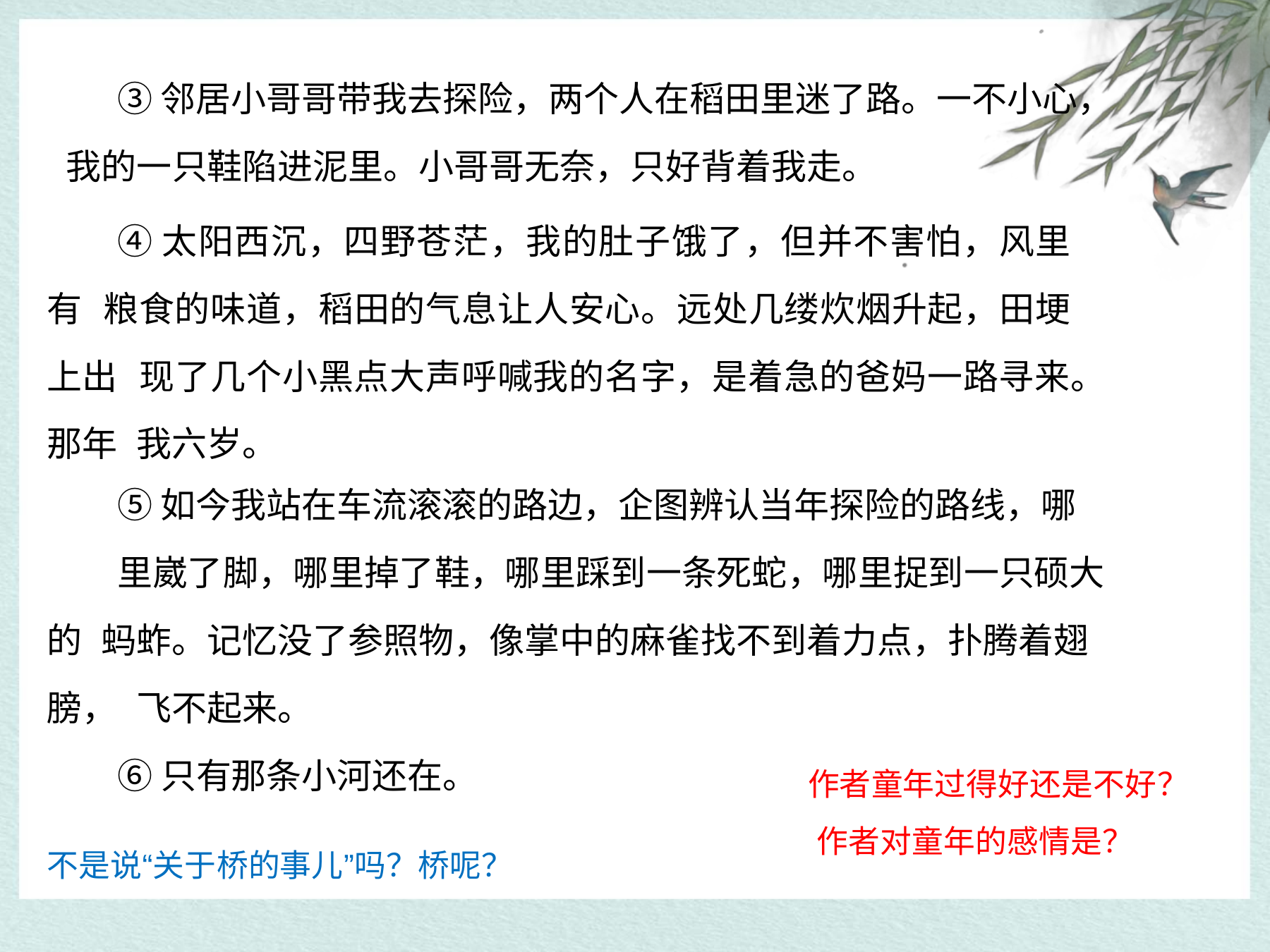

③邻居小哥哥带我去探险，两个人在稻田里迷了路。一不小心，  我的一只鞋陷进泥里。小哥哥无奈，只好背着我走。
# ④太阳西沉，四野苍茫，我的肚子饿了，但并不害怕，风里有  粮食的味道，稻田的气息让人安心。远处几缕炊烟升起，田埂上出  现了几个小黑点大声呼喊我的名字，是着急的爸妈一路寻来。那年  我六岁。
⑤如今我站在车流滚滚的路边，企图辨认当年探险的路线，哪
里崴了脚，哪里掉了鞋，哪里踩到一条死蛇，哪里捉到一只硕大的  蚂蚱。记忆没了参照物，像掌中的麻雀找不到着力点，扑腾着翅膀，  飞不起来。
作者童年过得好还是不好？  作者对童年的感情是？
⑥只有那条小河还在。
不是说“关于桥的事儿”吗？桥呢？